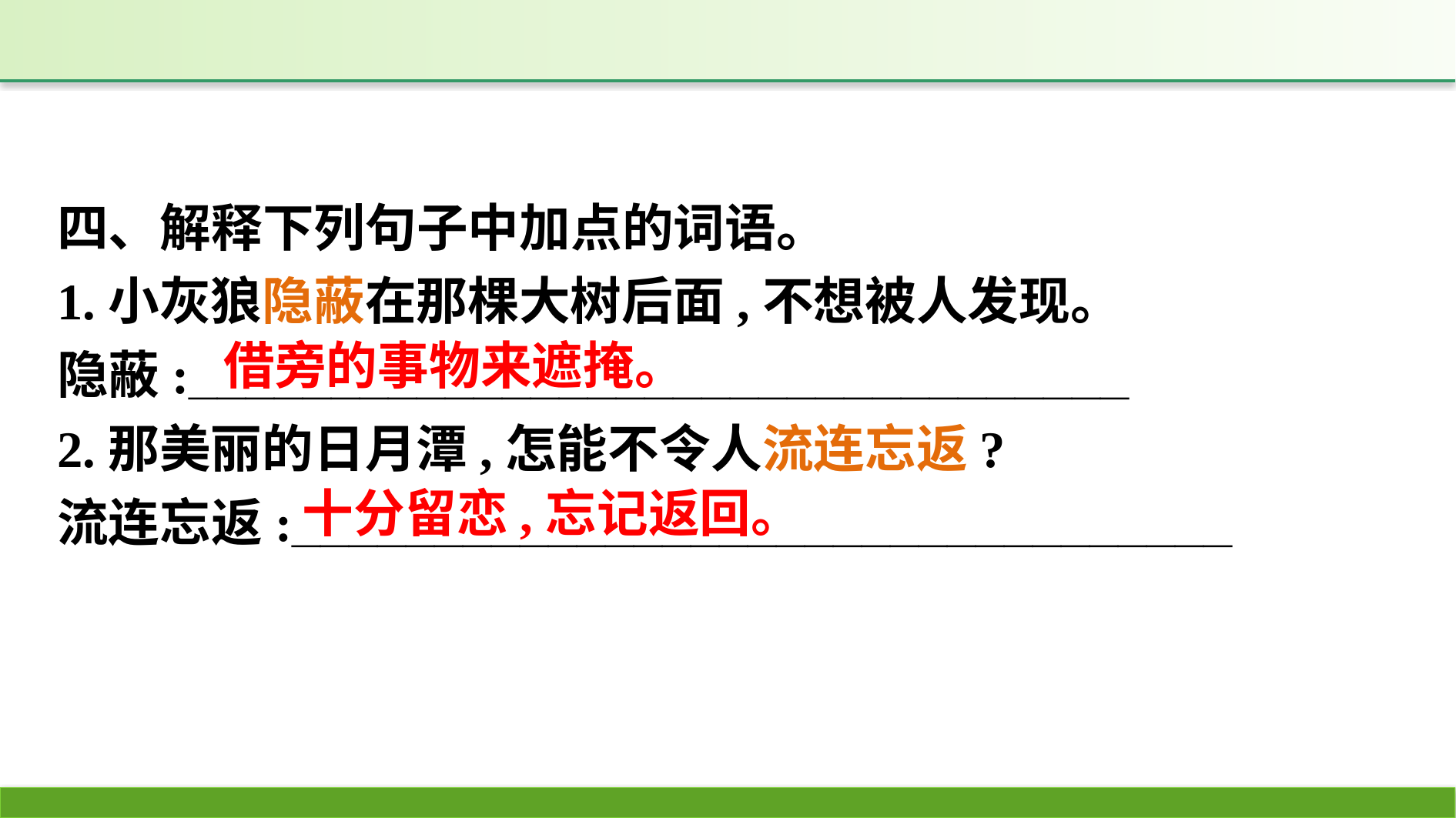

四、解释下列句子中加点的词语。
1.小灰狼隐蔽在那棵大树后面,不想被人发现。
隐蔽:_________________________________
2.那美丽的日月潭,怎能不令人流连忘返?
流连忘返:_________________________________
借旁的事物来遮掩。
十分留恋,忘记返回。